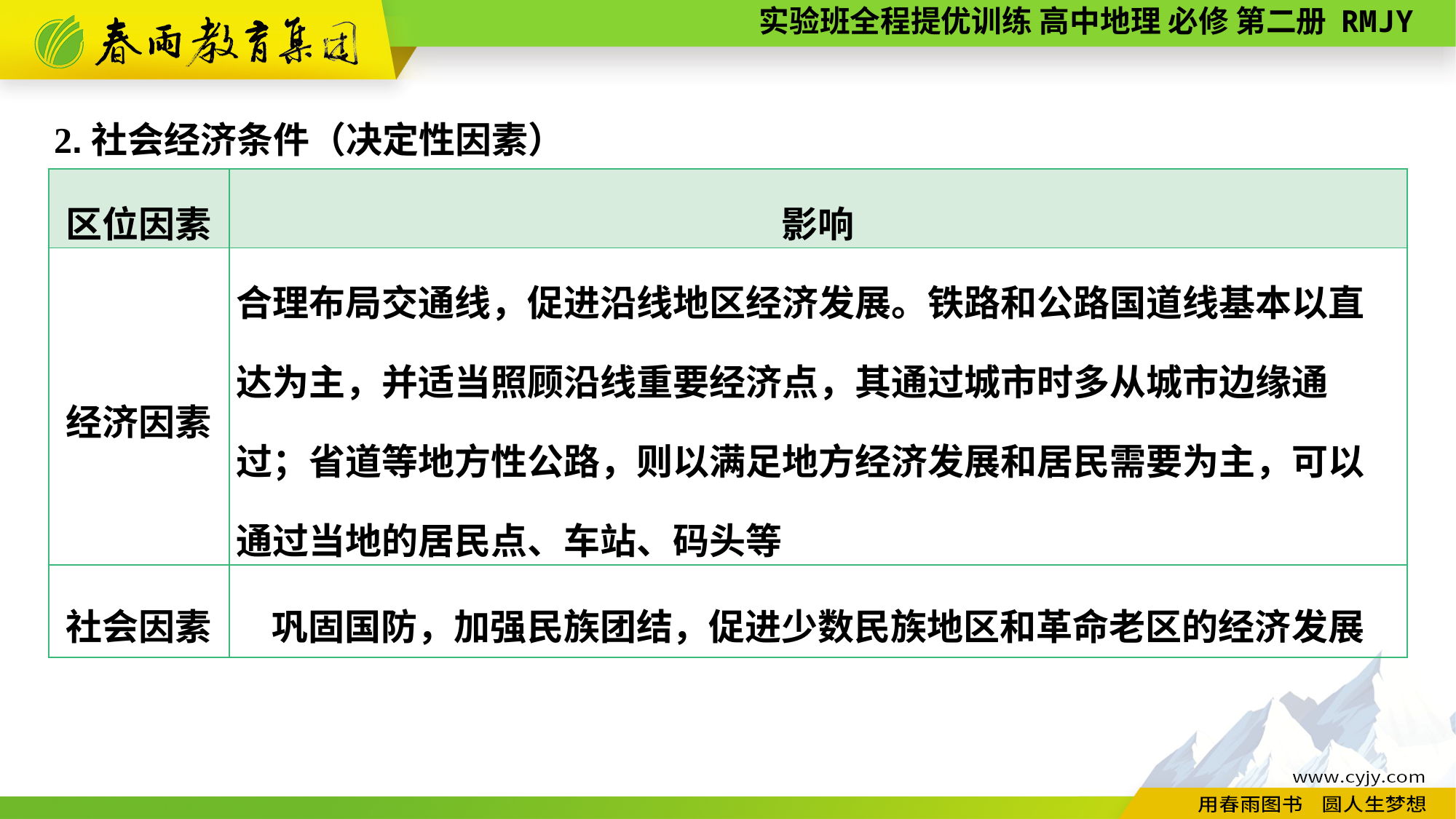

2.社会经济条件（决定性因素）
| 区位因素 | 影响 |
| --- | --- |
| 经济因素 | 合理布局交通线，促进沿线地区经济发展。铁路和公路国道线基本以直达为主，并适当照顾沿线重要经济点，其通过城市时多从城市边缘通过；省道等地方性公路，则以满足地方经济发展和居民需要为主，可以通过当地的居民点、车站、码头等 |
| 社会因素 | 巩固国防，加强民族团结，促进少数民族地区和革命老区的经济发展 |